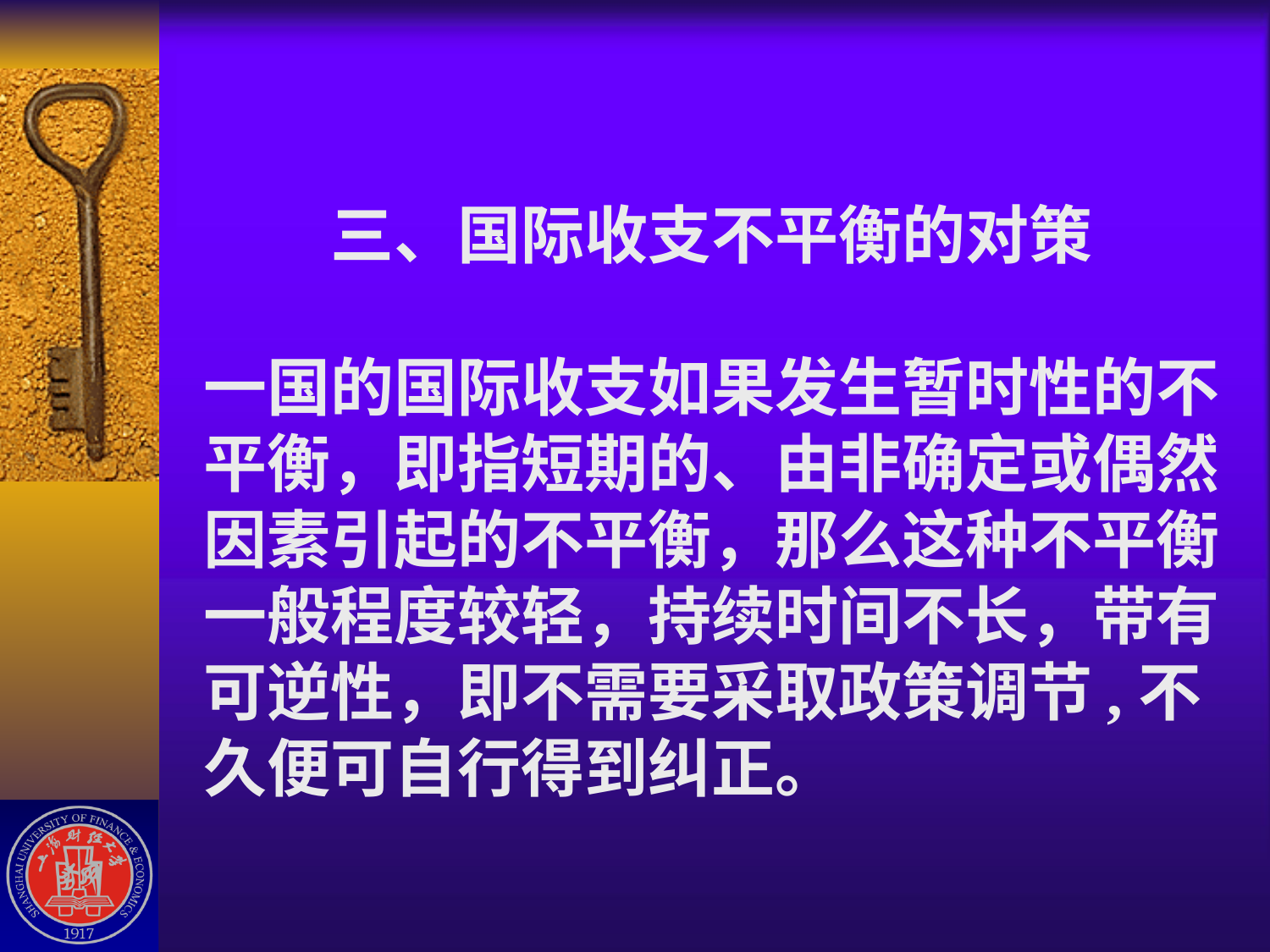

# 三、国际收支不平衡的对策 一国的国际收支如果发生暂时性的不平衡，即指短期的、由非确定或偶然因素引起的不平衡，那么这种不平衡一般程度较轻，持续时间不长，带有可逆性，即不需要采取政策调节,不久便可自行得到纠正。